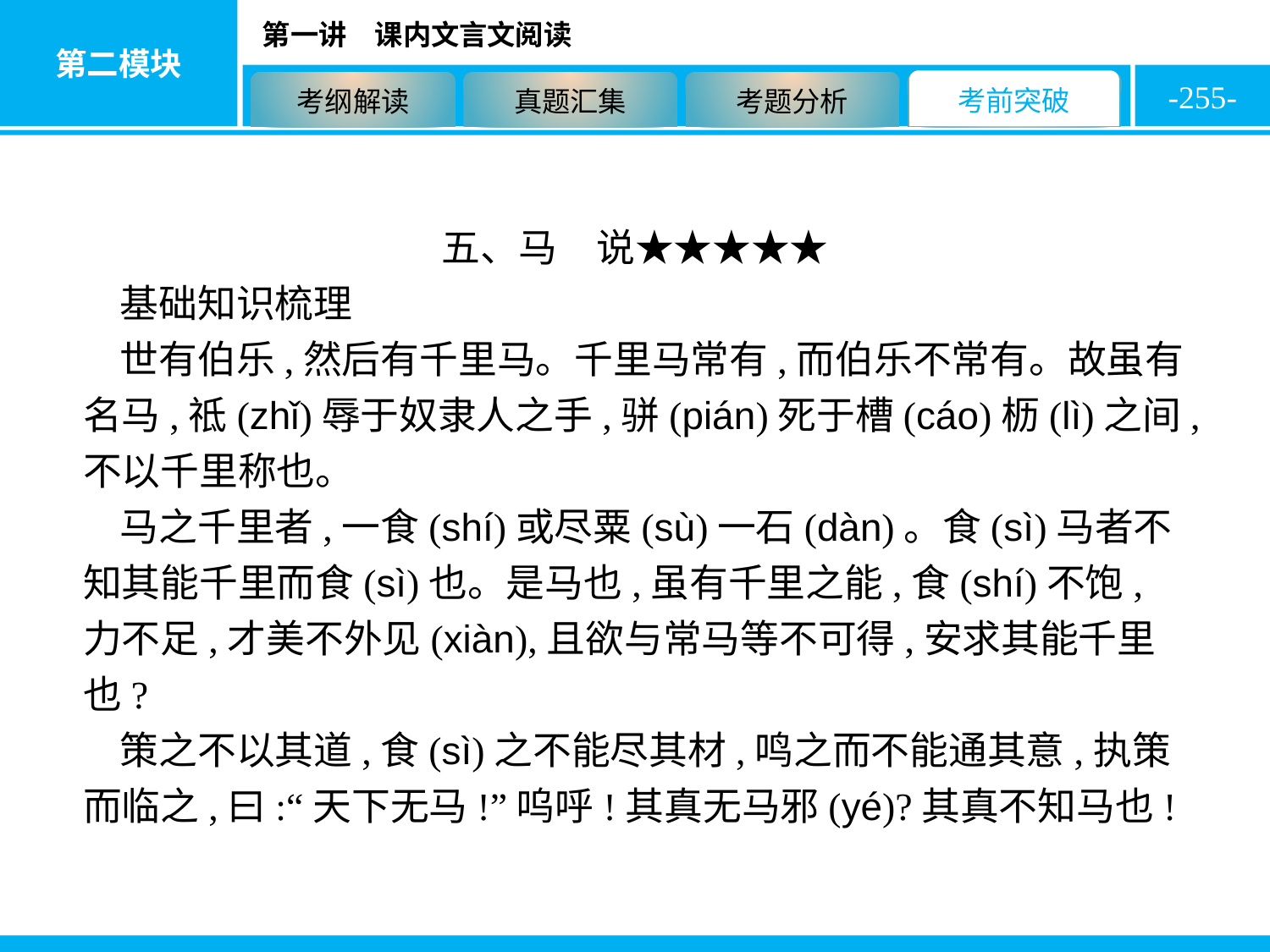

-255-
五、马　说★★★★★
基础知识梳理
世有伯乐,然后有千里马。千里马常有,而伯乐不常有。故虽有名马,祗(zhǐ)辱于奴隶人之手,骈(pián)死于槽(cáo)枥(lì)之间,不以千里称也。
马之千里者,一食(shí)或尽粟(sù)一石(dàn)。食(sì)马者不知其能千里而食(sì)也。是马也,虽有千里之能,食(shí)不饱,力不足,才美不外见(xiàn),且欲与常马等不可得,安求其能千里也?
策之不以其道,食(sì)之不能尽其材,鸣之而不能通其意,执策而临之,曰:“天下无马!”呜呼!其真无马邪(yé)?其真不知马也!